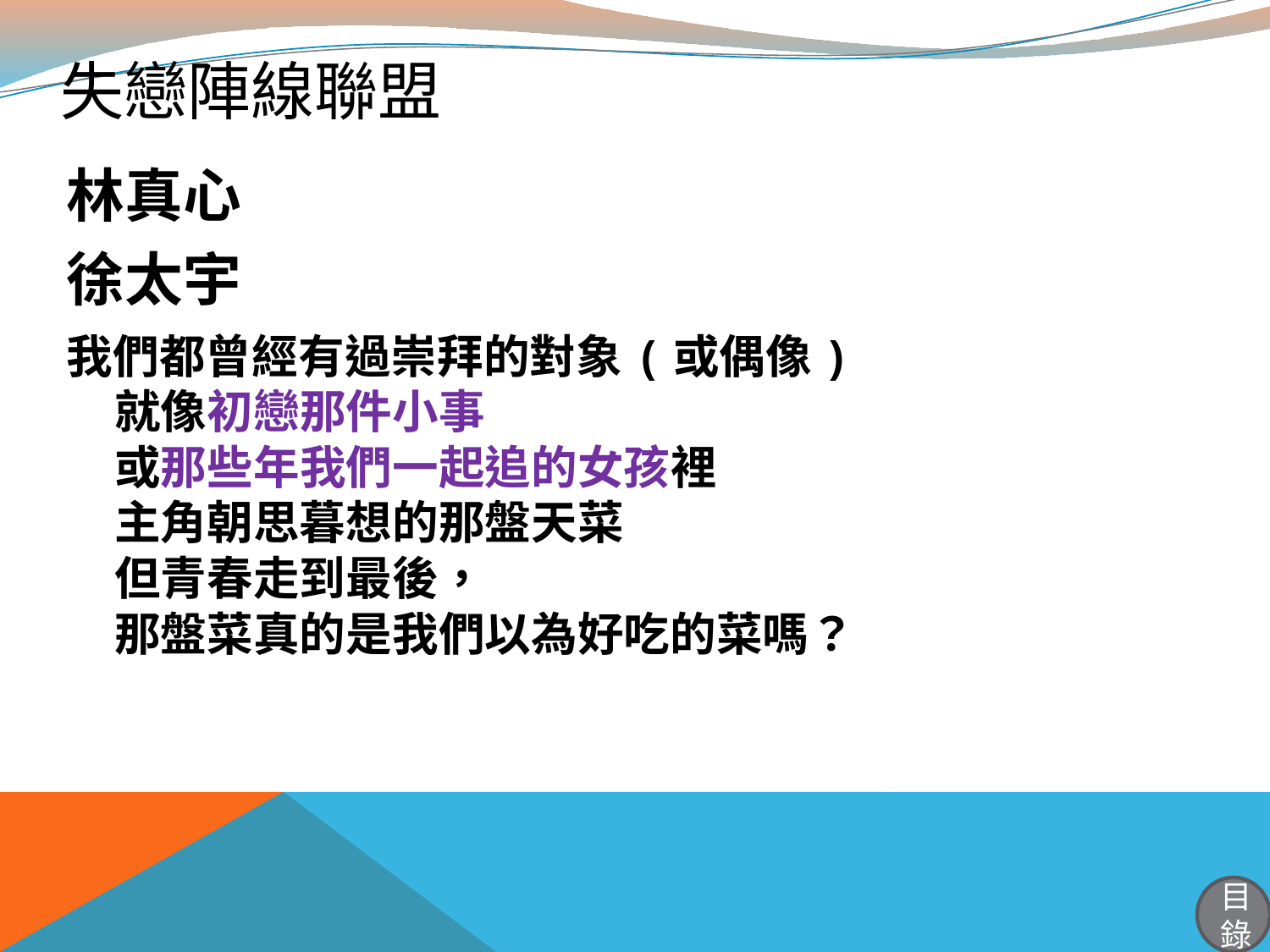

# 失戀陣線聯盟
林真心
徐太宇
我們都曾經有過崇拜的對象(或偶像)
就像初戀那件小事
或那些年我們一起追的女孩裡
主角朝思暮想的那盤天菜
但青春走到最後，
那盤菜真的是我們以為好吃的菜嗎？